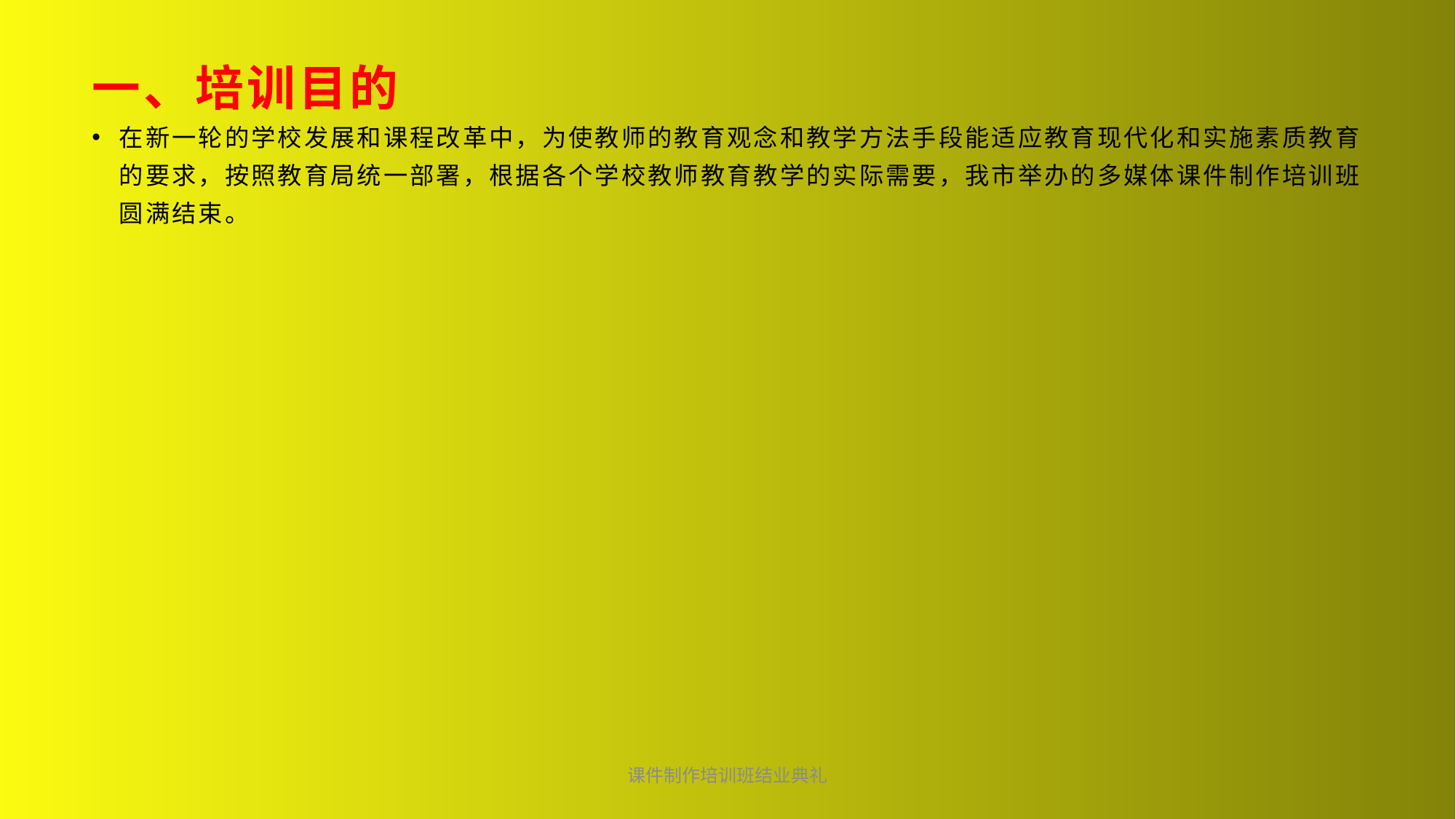

# 一、培训目的
在新一轮的学校发展和课程改革中，为使教师的教育观念和教学方法手段能适应教育现代化和实施素质教育的要求，按照教育局统一部署，根据各个学校教师教育教学的实际需要，我市举办的多媒体课件制作培训班圆满结束。
课件制作培训班结业典礼